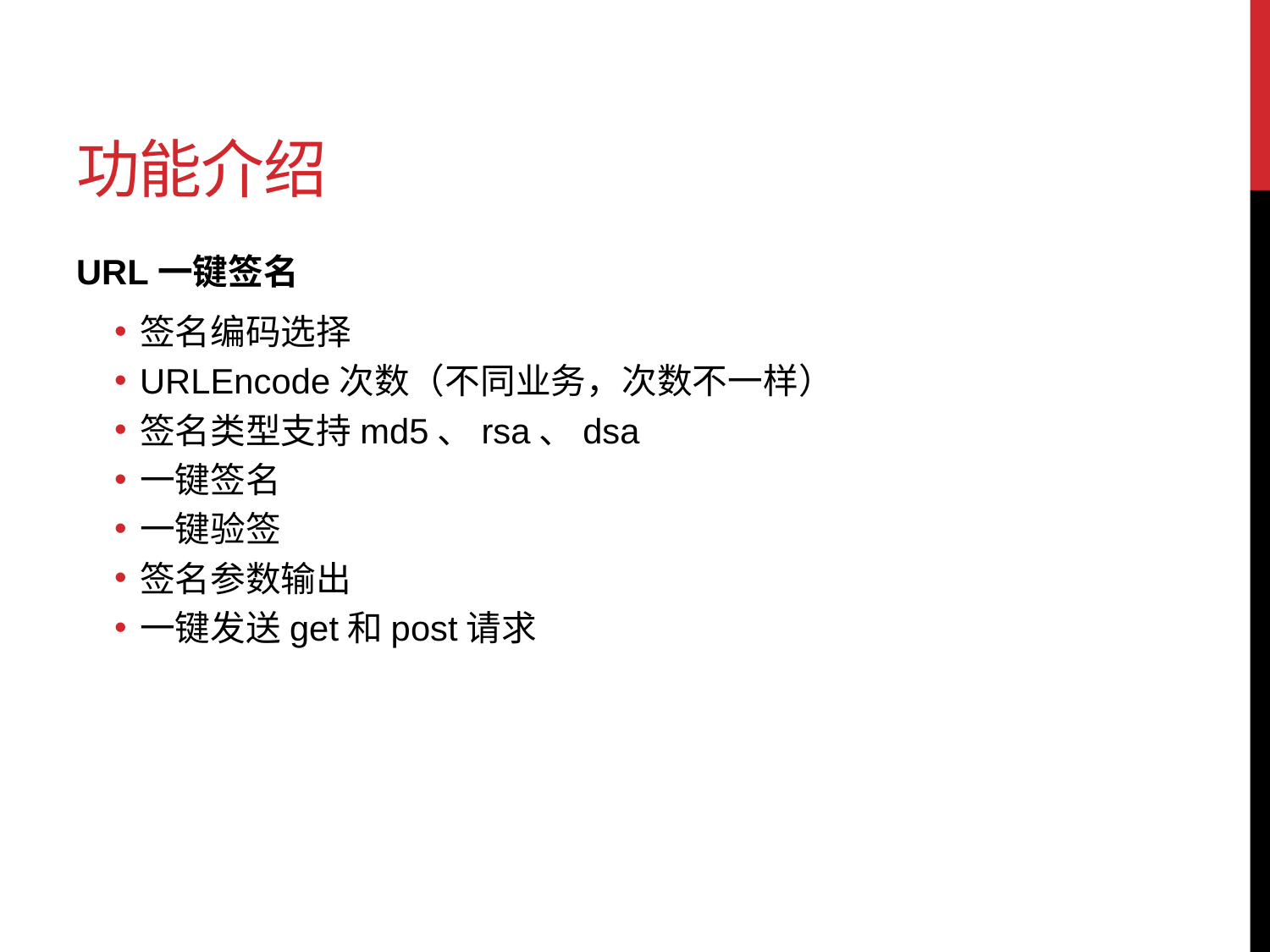

# 功能介绍
URL一键签名
签名编码选择
URLEncode次数（不同业务，次数不一样）
签名类型支持md5、rsa、dsa
一键签名
一键验签
签名参数输出
一键发送get和post请求